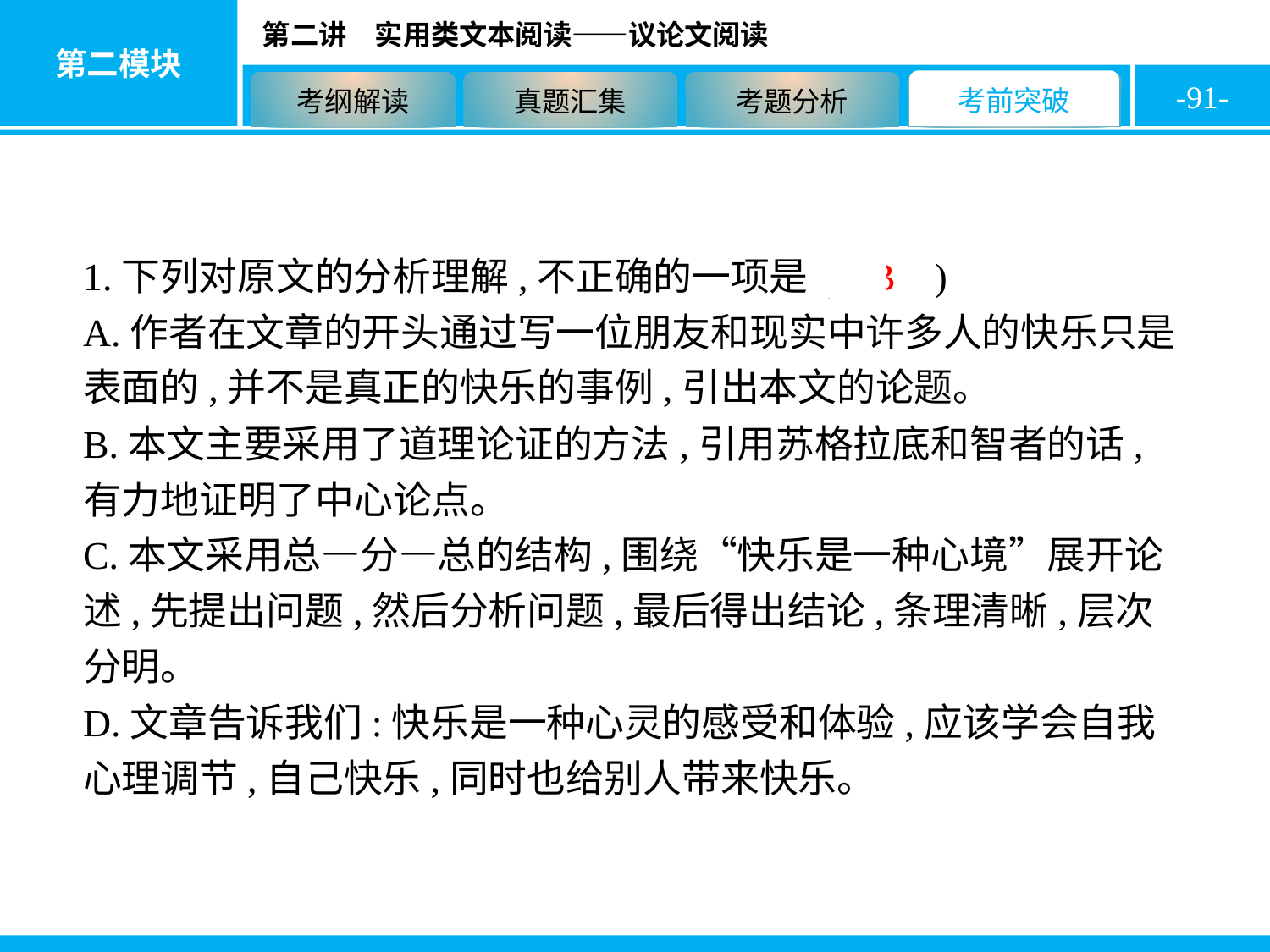

-91-
1.下列对原文的分析理解,不正确的一项是(    B    )
A.作者在文章的开头通过写一位朋友和现实中许多人的快乐只是表面的,并不是真正的快乐的事例,引出本文的论题。
B.本文主要采用了道理论证的方法,引用苏格拉底和智者的话,有力地证明了中心论点。
C.本文采用总—分—总的结构,围绕“快乐是一种心境”展开论述,先提出问题,然后分析问题,最后得出结论,条理清晰,层次分明。
D.文章告诉我们:快乐是一种心灵的感受和体验,应该学会自我心理调节,自己快乐,同时也给别人带来快乐。